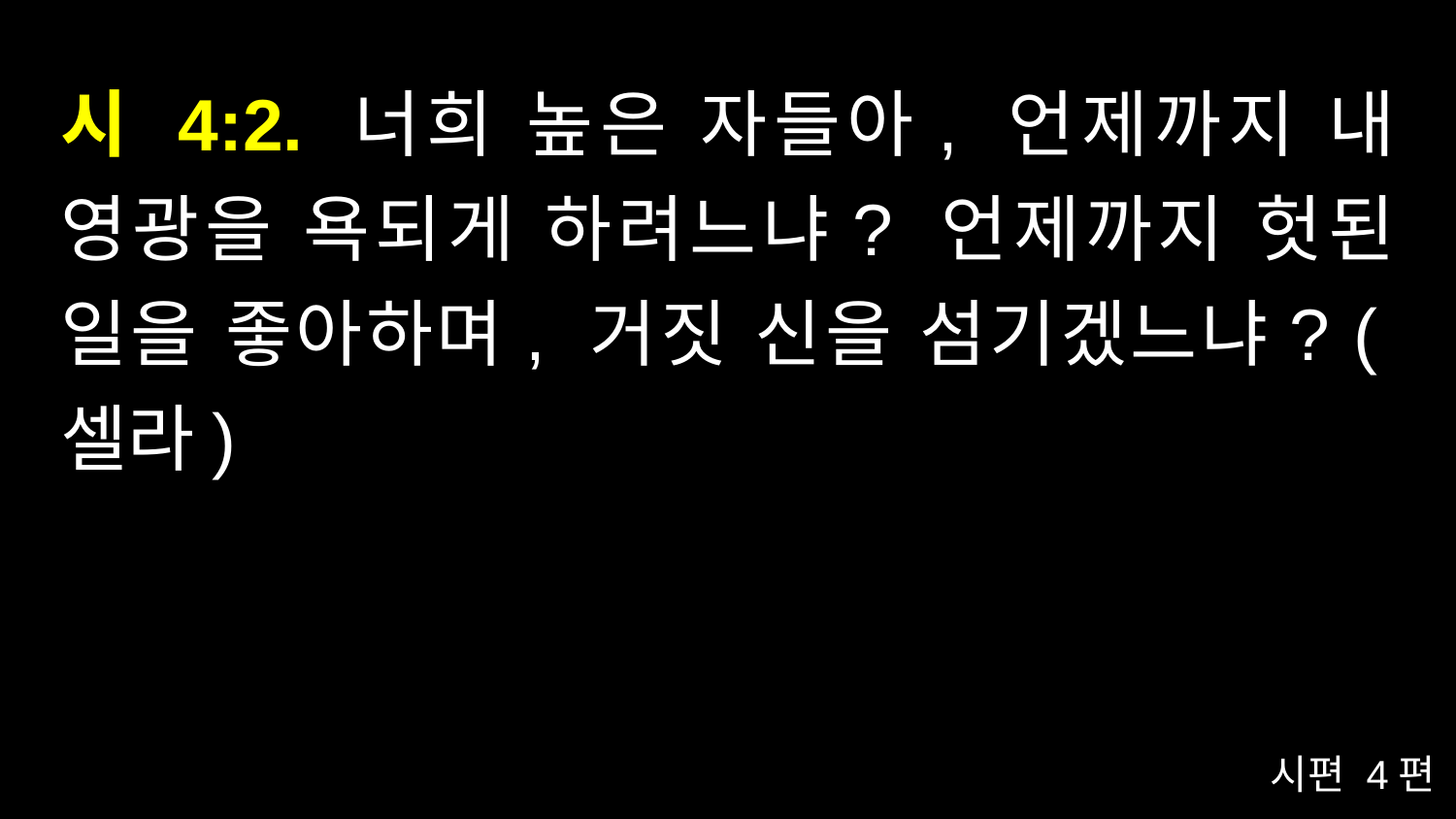

# 시 4:2. 너희 높은 자들아, 언제까지 내 영광을 욕되게 하려느냐? 언제까지 헛된 일을 좋아하며, 거짓 신을 섬기겠느냐? (셀라)
시편 4편